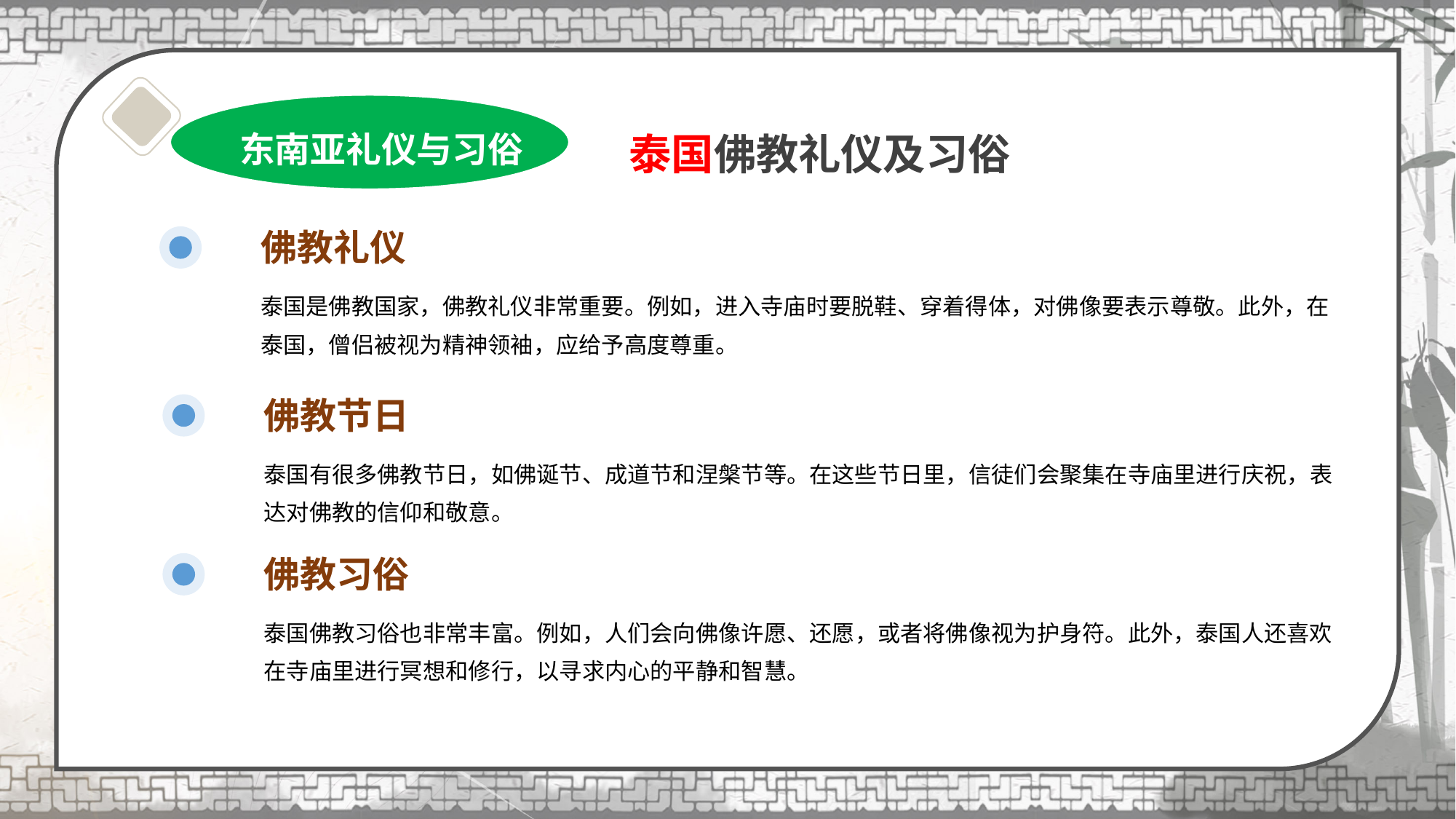

# 泰国佛教礼仪及习俗
东南亚礼仪与习俗
佛教礼仪

泰国是佛教国家，佛教礼仪非常重要。例如，进入寺庙时要脱鞋、穿着得体，对佛像要表示尊敬。此外，在泰国，僧侣被视为精神领袖，应给予高度尊重。
佛教节日

泰国有很多佛教节日，如佛诞节、成道节和涅槃节等。在这些节日里，信徒们会聚集在寺庙里进行庆祝，表达对佛教的信仰和敬意。
佛教习俗

泰国佛教习俗也非常丰富。例如，人们会向佛像许愿、还愿，或者将佛像视为护身符。此外，泰国人还喜欢在寺庙里进行冥想和修行，以寻求内心的平静和智慧。